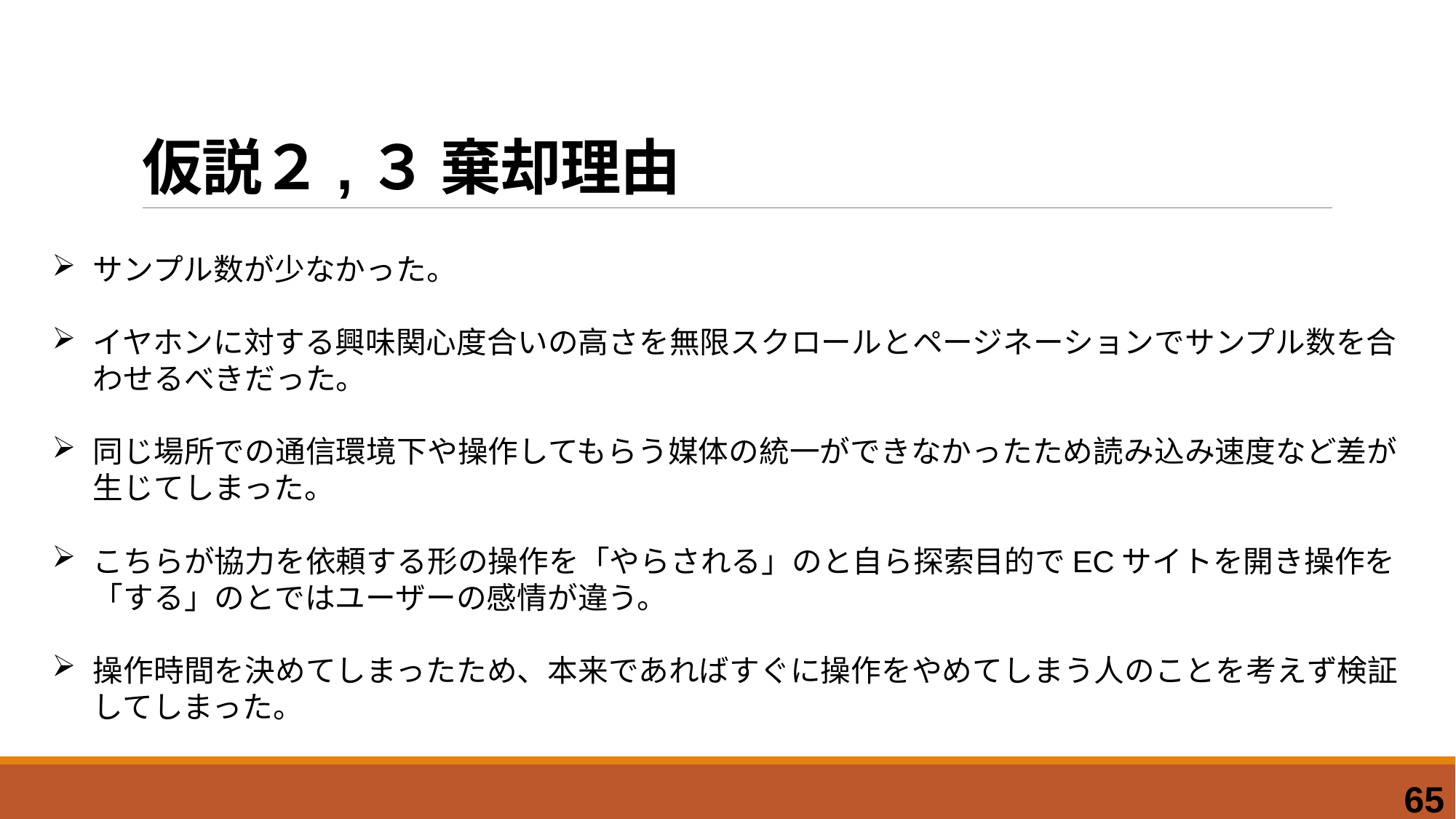

# 仮説２,３ 棄却理由
サンプル数が少なかった。

イヤホンに対する興味関心度合いの高さを無限スクロールとページネーションでサンプル数を合わせるべきだった。

同じ場所での通信環境下や操作してもらう媒体の統一ができなかったため読み込み速度など差が生じてしまった。

こちらが協力を依頼する形の操作を​「やらされる」のと自ら探索目的でECサイトを開き操作を「する」のとではユーザーの感情が違う。

操作時間を決めてしまったため、本来であればすぐに操作をやめてしまう人のことを考えず検証してしまった。
65